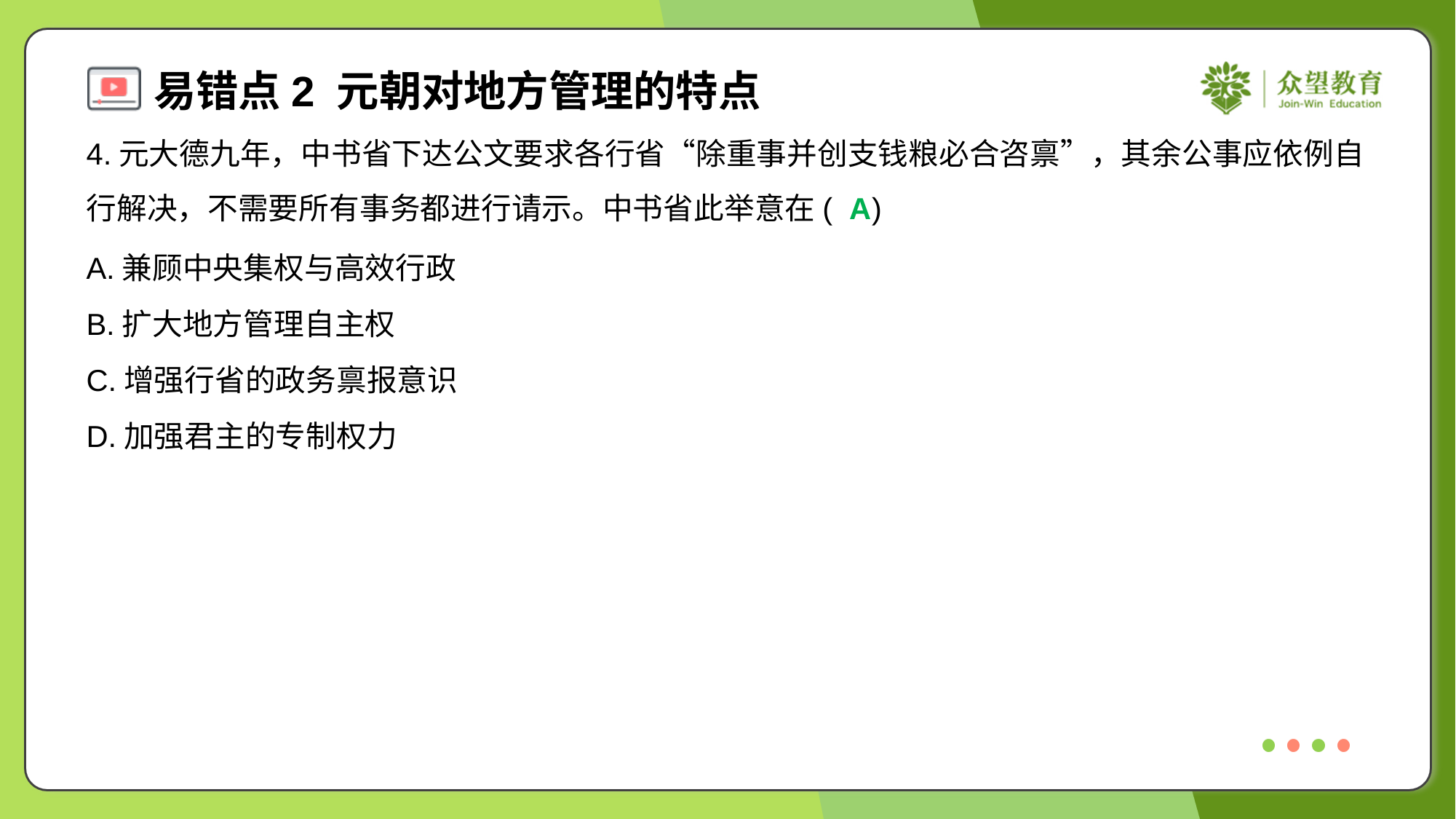

4.元大德九年，中书省下达公文要求各行省“除重事并创支钱粮必合咨禀”，其余公事应依例自
行解决，不需要所有事务都进行请示。中书省此举意在(     )
A
A.兼顾中央集权与高效行政
B.扩大地方管理自主权
C.增强行省的政务禀报意识
D.加强君主的专制权力